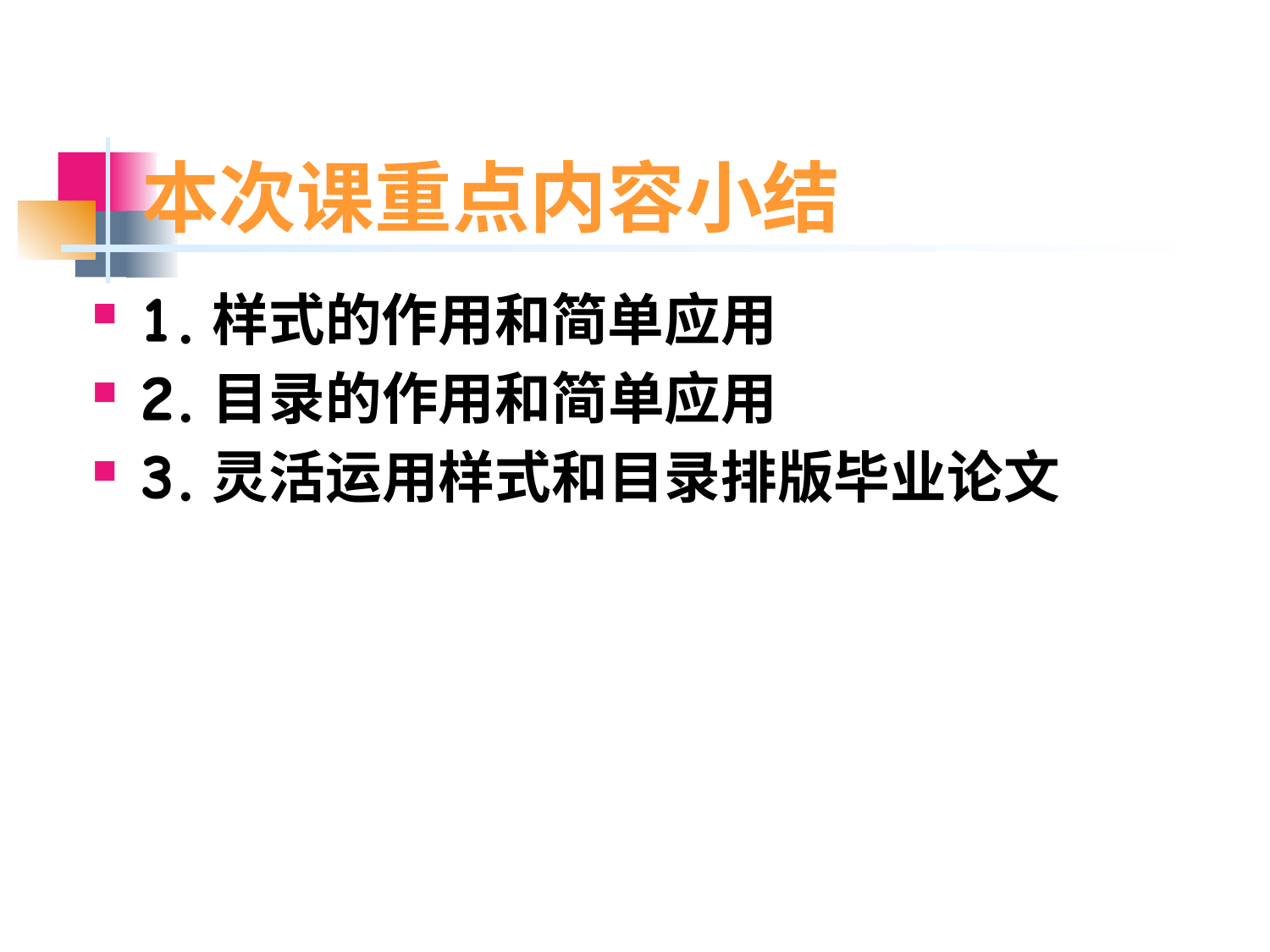

# 本次课重点内容小结
1.样式的作用和简单应用
2.目录的作用和简单应用
3.灵活运用样式和目录排版毕业论文